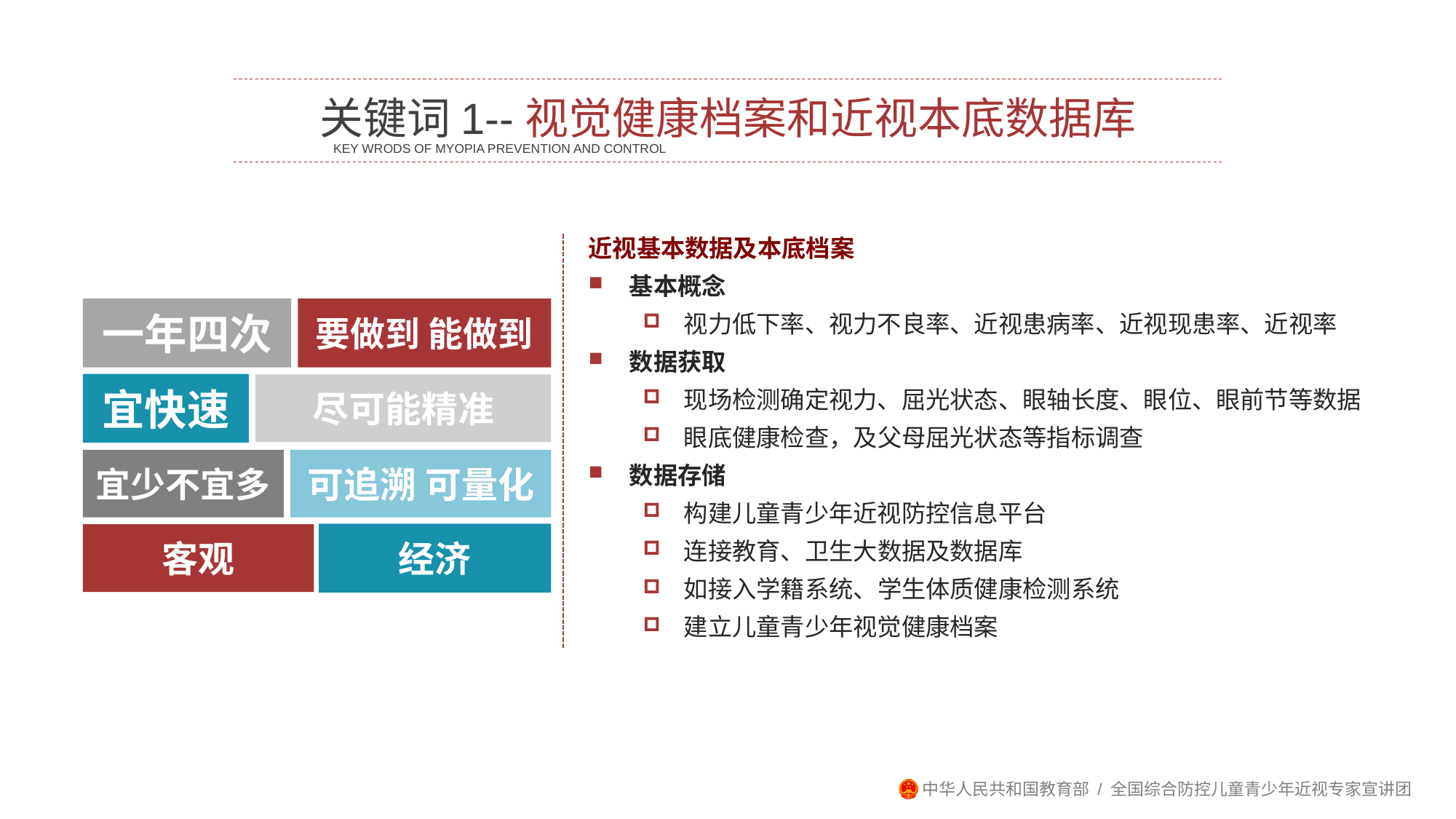

关键词1--视觉健康档案和近视本底数据库
KEY WRODS OF MYOPIA PREVENTION AND CONTROL
近视基本数据及本底档案
基本概念
视力低下率、视力不良率、近视患病率、近视现患率、近视率
数据获取
现场检测确定视力、屈光状态、眼轴长度、眼位、眼前节等数据
眼底健康检查，及父母屈光状态等指标调查
数据存储
构建儿童青少年近视防控信息平台
连接教育、卫生大数据及数据库
如接入学籍系统、学生体质健康检测系统
建立儿童青少年视觉健康档案
一年四次
要做到 能做到
宜快速
尽可能精准
宜少不宜多
可追溯 可量化
经济
客观